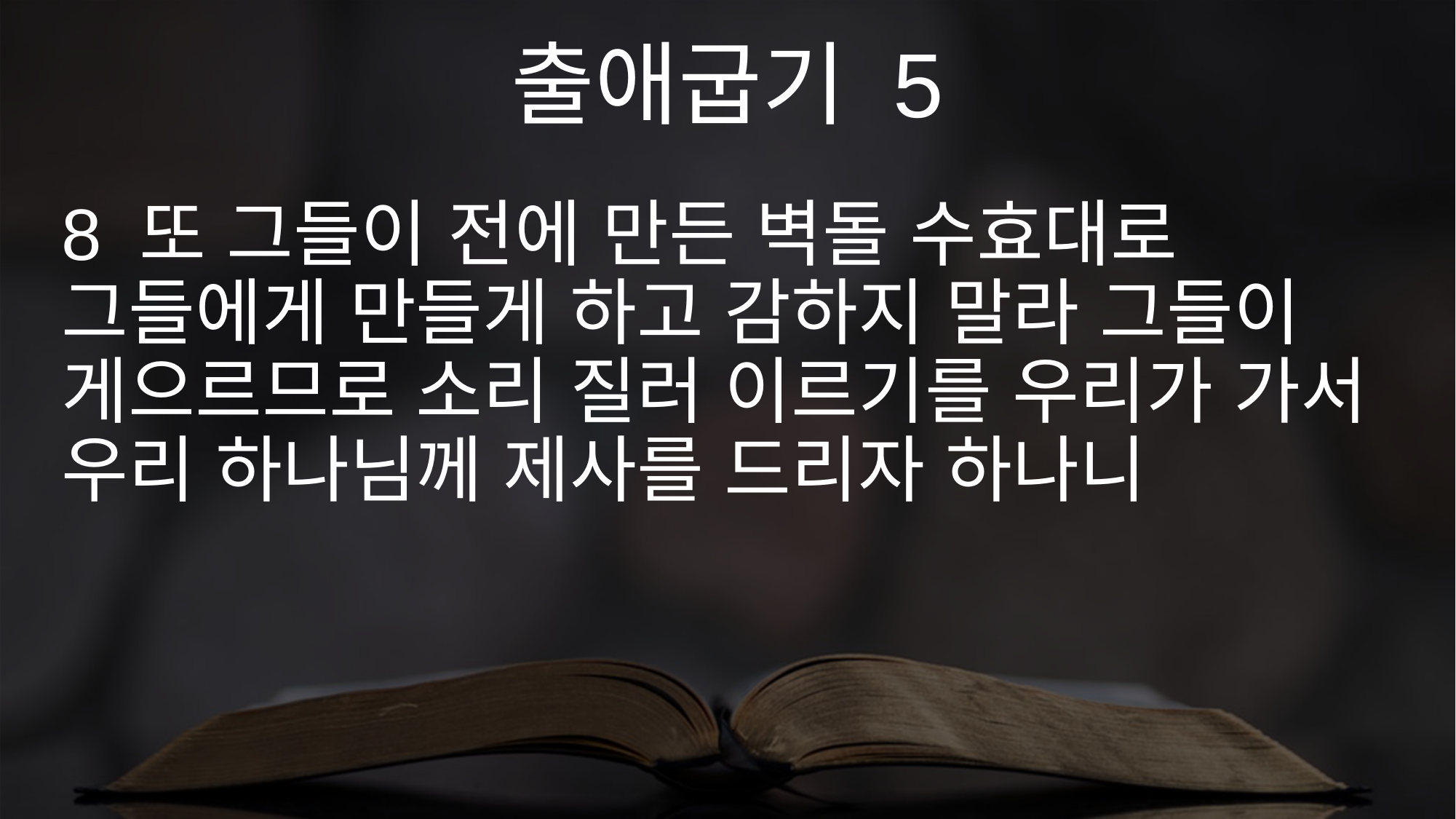

출애굽기 5
8 또 그들이 전에 만든 벽돌 수효대로 그들에게 만들게 하고 감하지 말라 그들이 게으르므로 소리 질러 이르기를 우리가 가서 우리 하나님께 제사를 드리자 하나니